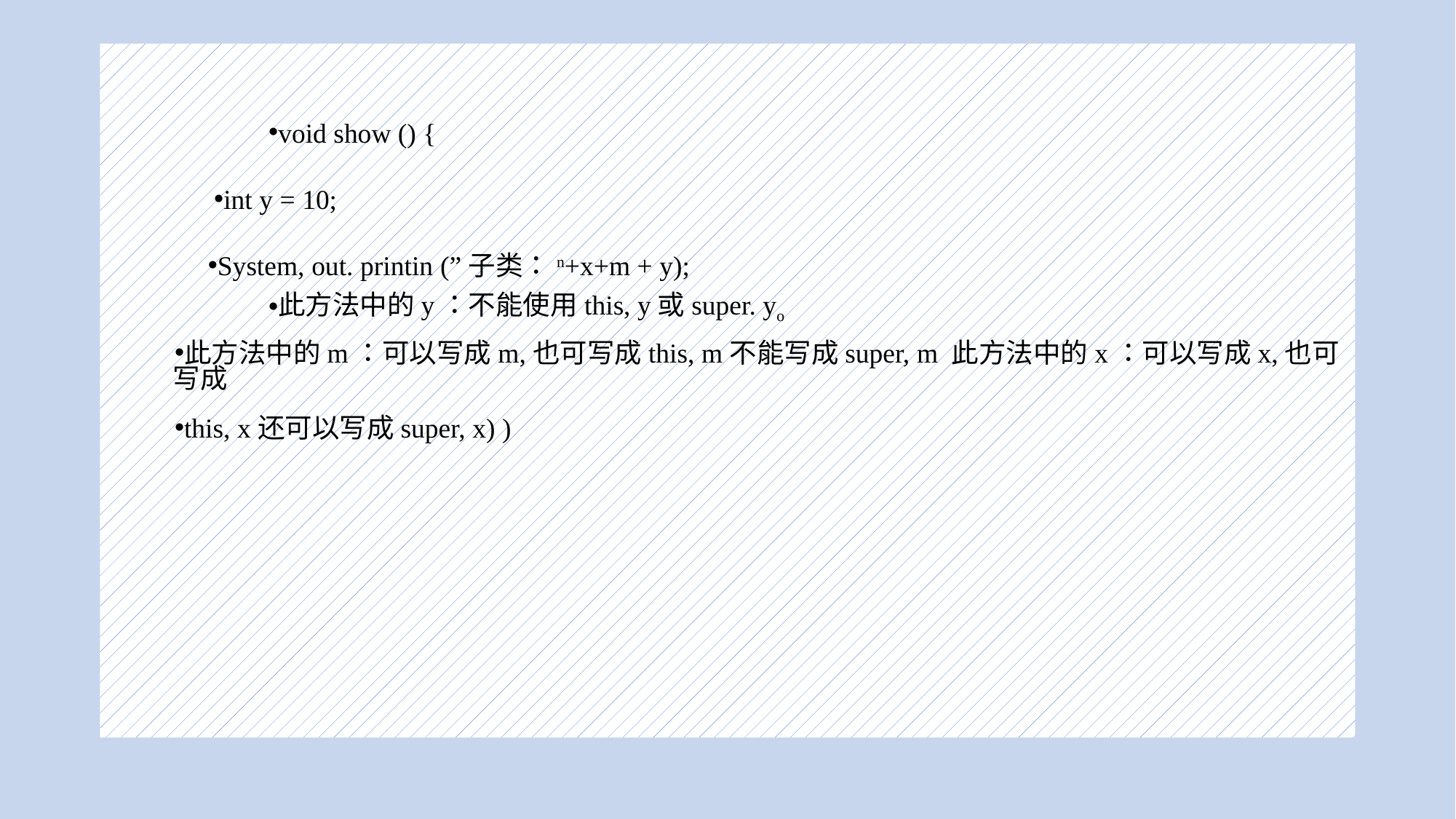

#

void show () {
int y = 10;
System, out. printin (”子类：n+x+m + y);
此方法中的y：不能使用this, y或super. yo
此方法中的m：可以写成m,也可写成this, m不能写成super, m 此方法中的x：可以写成x,也可写成
this, x还可以写成super, x) )